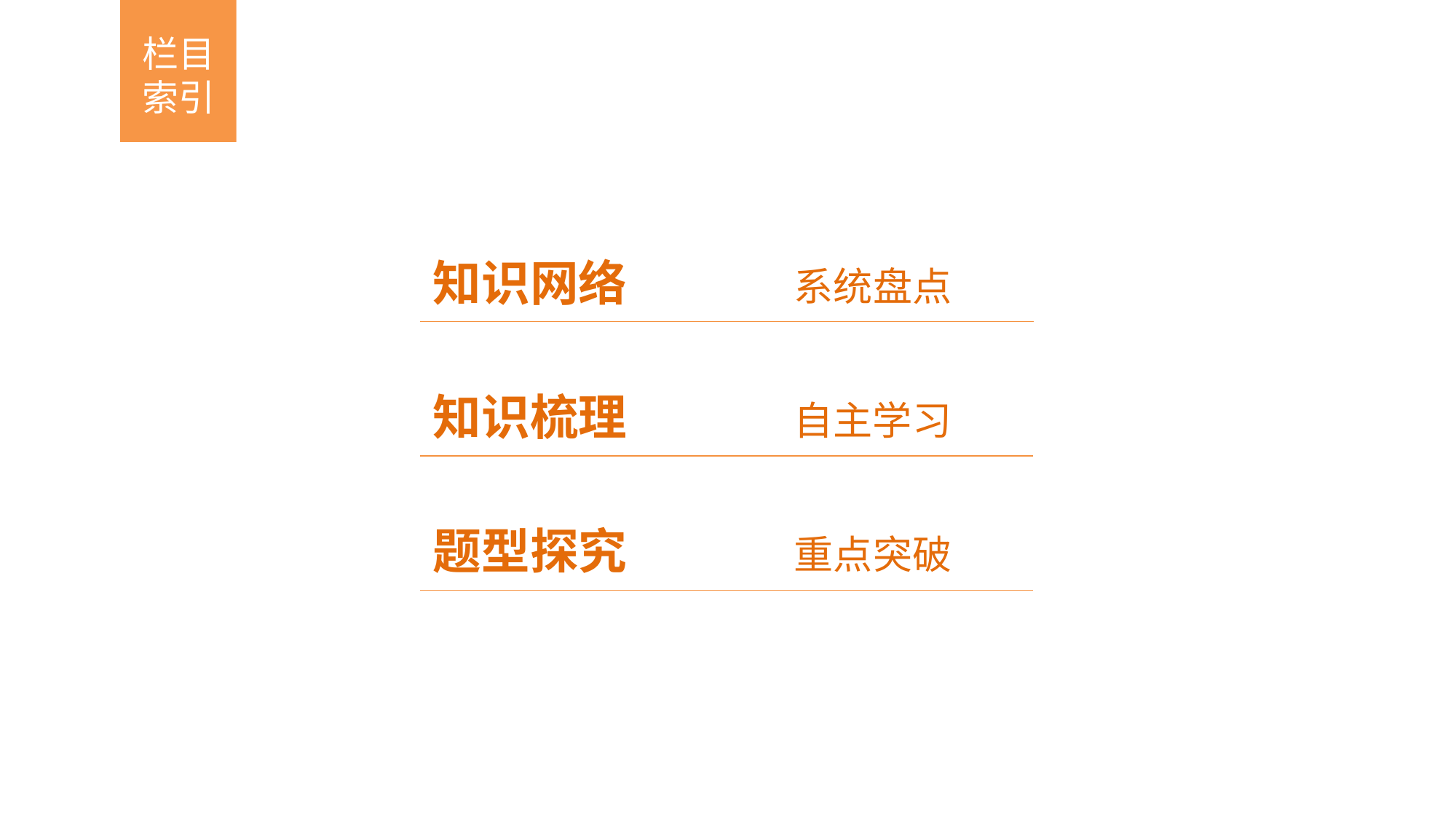

栏目索引
知识网络               系统盘点
知识梳理               自主学习
题型探究               重点突破